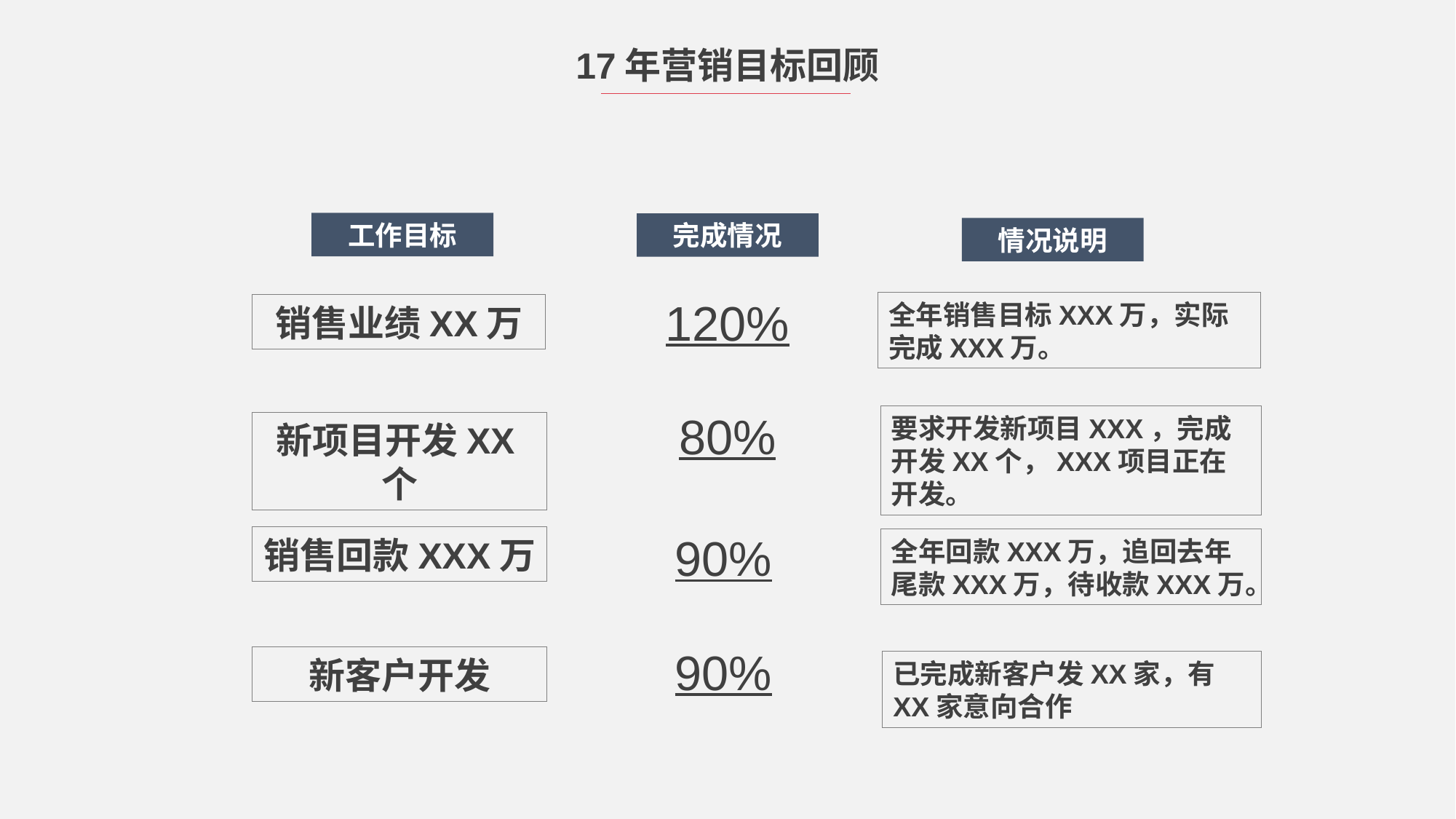

17年营销目标回顾
工作目标
完成情况
情况说明
120%
全年销售目标XXX万，实际完成XXX万。
销售业绩XX万
80%
要求开发新项目XXX，完成开发XX个，XXX项目正在开发。
新项目开发XX个
90%
销售回款XXX万
全年回款XXX万，追回去年尾款XXX万，待收款XXX万。
90%
新客户开发
已完成新客户发XX家，有XX家意向合作